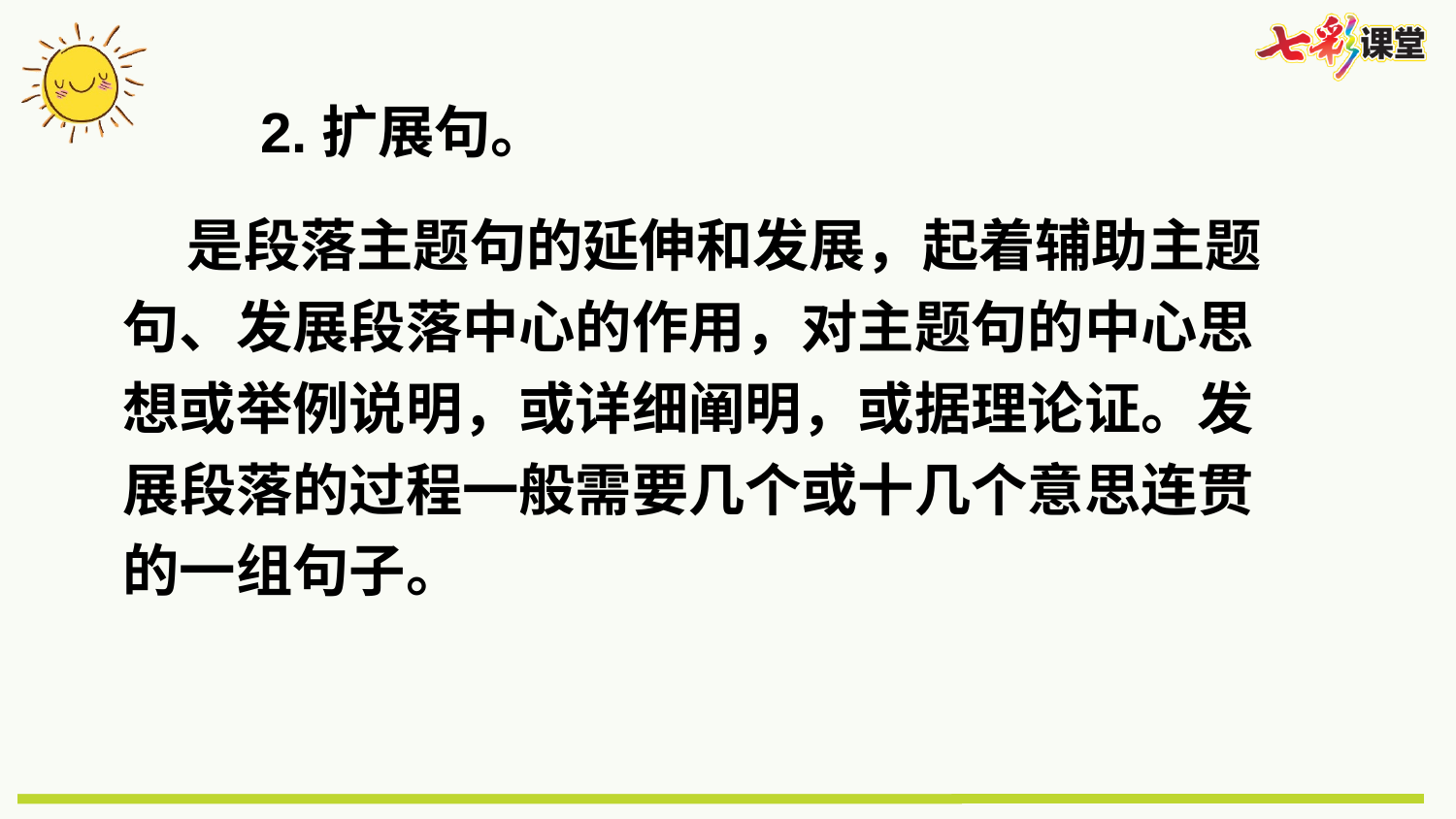

2.扩展句。
    是段落主题句的延伸和发展，起着辅助主题句、发展段落中心的作用，对主题句的中心思想或举例说明，或详细阐明，或据理论证。发展段落的过程一般需要几个或十几个意思连贯的一组句子。